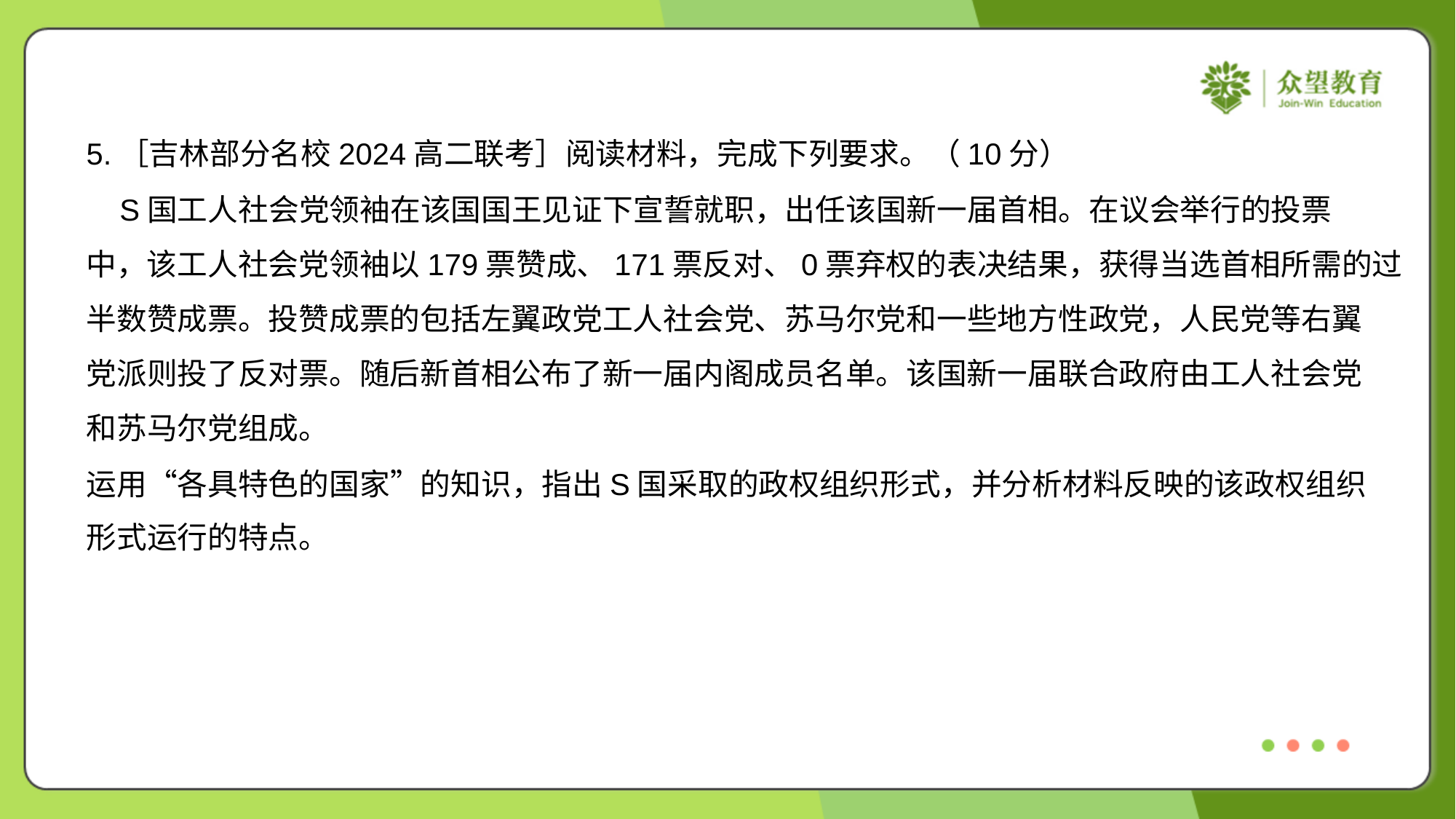

5.［吉林部分名校2024高二联考］阅读材料，完成下列要求。（10分）
    S国工人社会党领袖在该国国王见证下宣誓就职，出任该国新一届首相。在议会举行的投票
中，该工人社会党领袖以179票赞成、171票反对、0票弃权的表决结果，获得当选首相所需的过
半数赞成票。投赞成票的包括左翼政党工人社会党、苏马尔党和一些地方性政党，人民党等右翼
党派则投了反对票。随后新首相公布了新一届内阁成员名单。该国新一届联合政府由工人社会党
和苏马尔党组成。
运用“各具特色的国家”的知识，指出S国采取的政权组织形式，并分析材料反映的该政权组织
形式运行的特点。